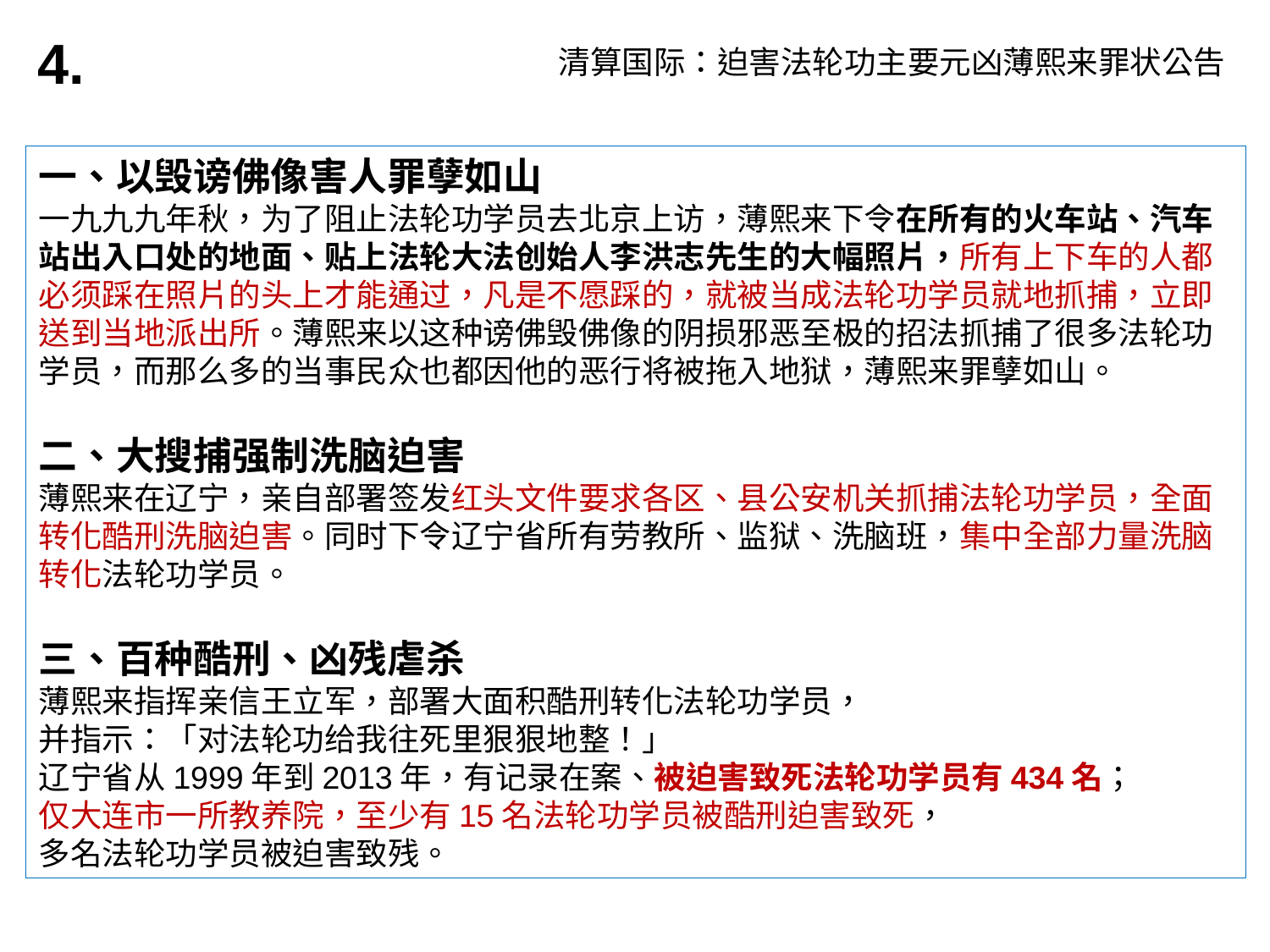

4.
清算国际：迫害法轮功主要元凶薄熙来罪状公告
一、以毁谤佛像害人罪孽如山
一九九九年秋，为了阻止法轮功学员去北京上访，薄熙来下令在所有的火车站、汽车站出入口处的地面、贴上法轮大法创始人李洪志先生的大幅照片，所有上下车的人都必须踩在照片的头上才能通过，凡是不愿踩的，就被当成法轮功学员就地抓捕，立即送到当地派出所。薄熙来以这种谤佛毁佛像的阴损邪恶至极的招法抓捕了很多法轮功学员，而那么多的当事民众也都因他的恶行将被拖入地狱，薄熙来罪孽如山。

二、大搜捕强制洗脑迫害
薄熙来在辽宁，亲自部署签发红头文件要求各区、县公安机关抓捕法轮功学员，全面转化酷刑洗脑迫害。同时下令辽宁省所有劳教所、监狱、洗脑班，集中全部力量洗脑转化法轮功学员。

三、百种酷刑、凶残虐杀
薄熙来指挥亲信王立军，部署大面积酷刑转化法轮功学员，
并指示：「对法轮功给我往死里狠狠地整！」
辽宁省从1999年到2013年，有记录在案、被迫害致死法轮功学员有434名；
仅大连市一所教养院，至少有15名法轮功学员被酷刑迫害致死，
多名法轮功学员被迫害致残。